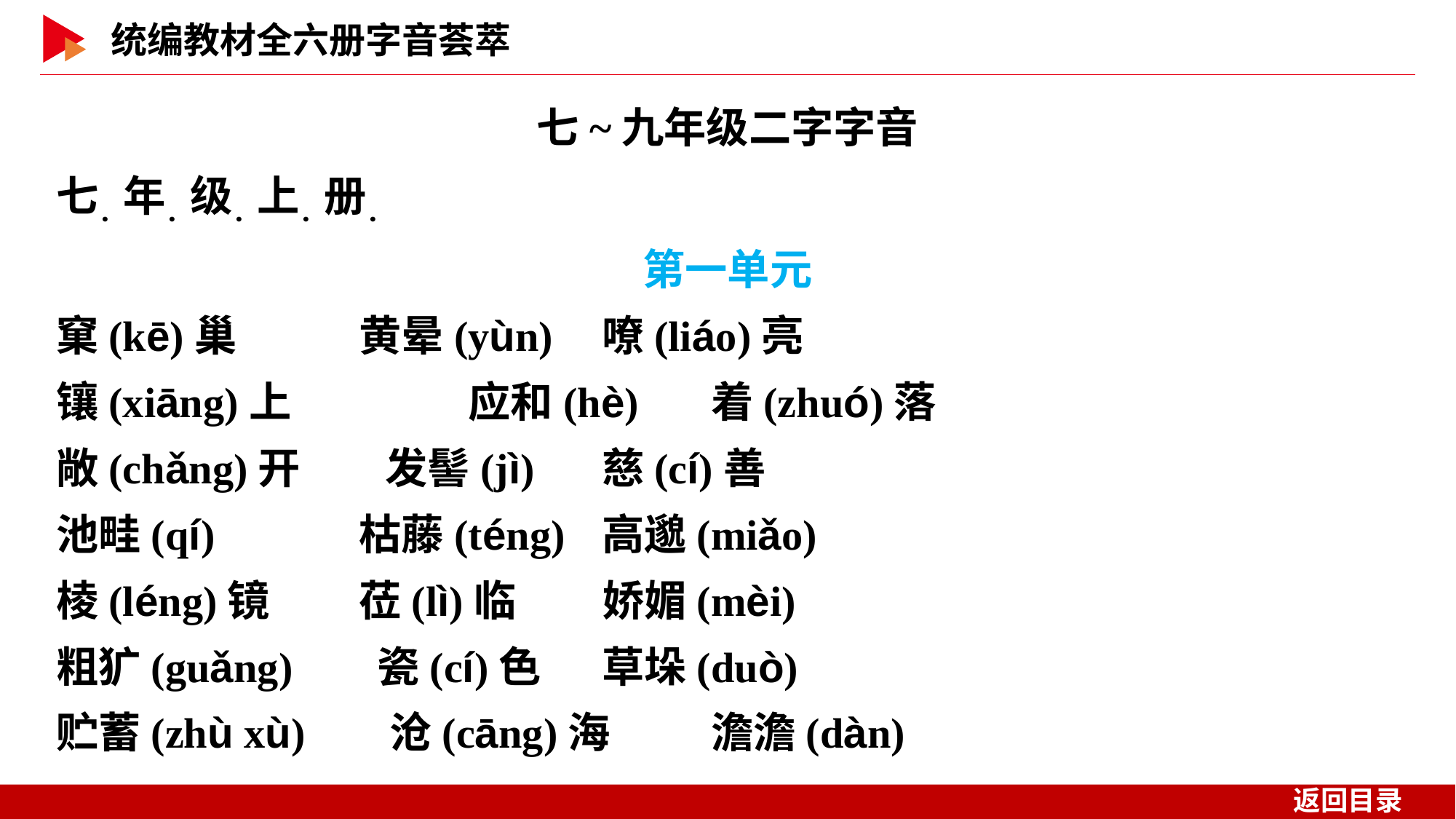

七~九年级二字字音
七．年．级．上．册．
第一单元
窠(kē)巢	　　黄晕(yùn)	嘹(liáo)亮
镶(xiāng)上	　　应和(hè)	着(zhuó)落
敞(chǎng)开　　发髻(jì)	慈(cí)善
池畦(qí)	　　枯藤(téng)	高邈(miǎo)
棱(léng)镜	　　莅(lì)临	娇媚(mèi)
粗犷(guǎng)   　瓷(cí)色	草垛(duò)
贮蓄(zhù xù)   　沧(cāng)海	澹澹(dàn)